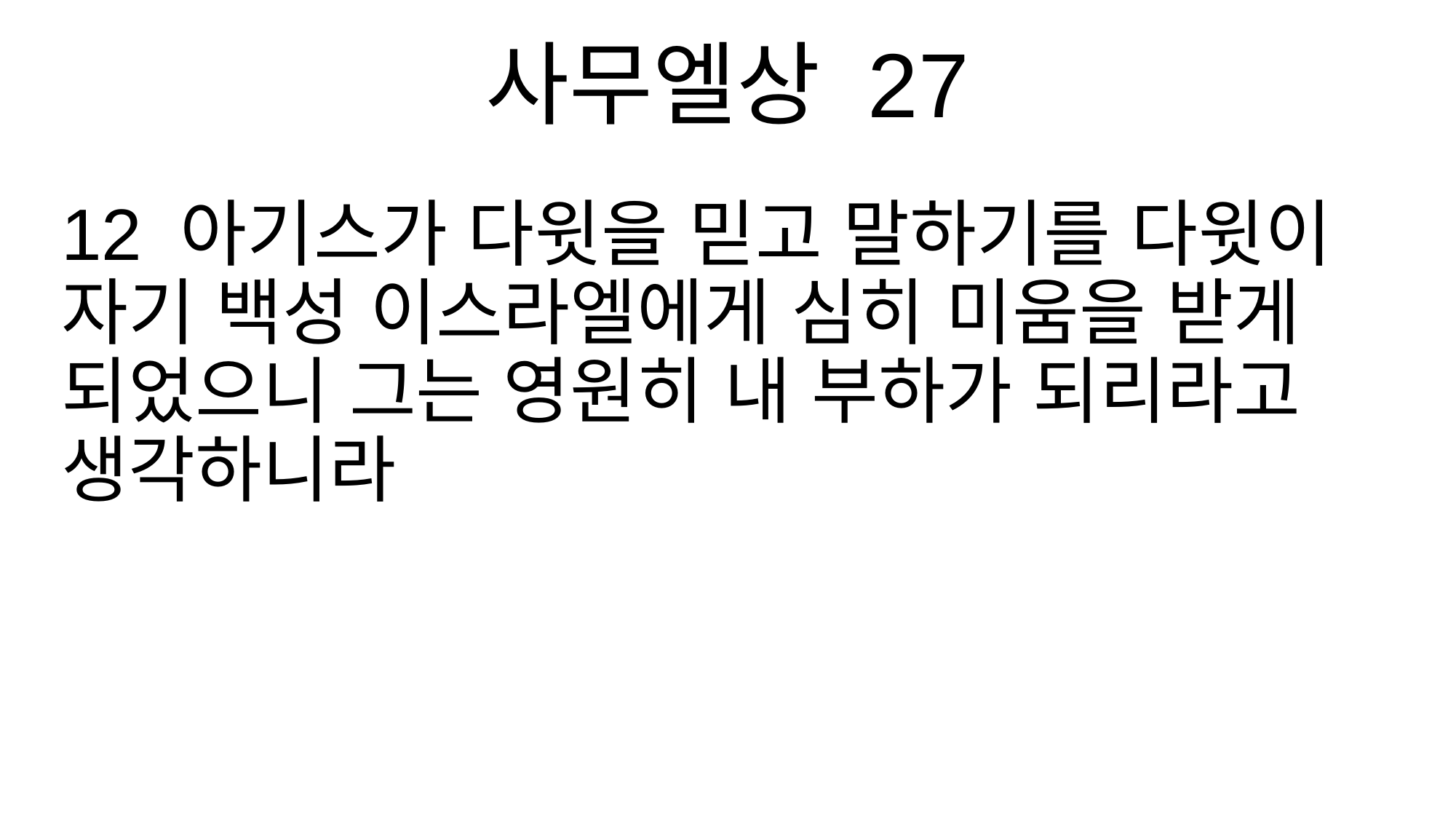

사무엘상 27
12 아기스가 다윗을 믿고 말하기를 다윗이 자기 백성 이스라엘에게 심히 미움을 받게 되었으니 그는 영원히 내 부하가 되리라고 생각하니라